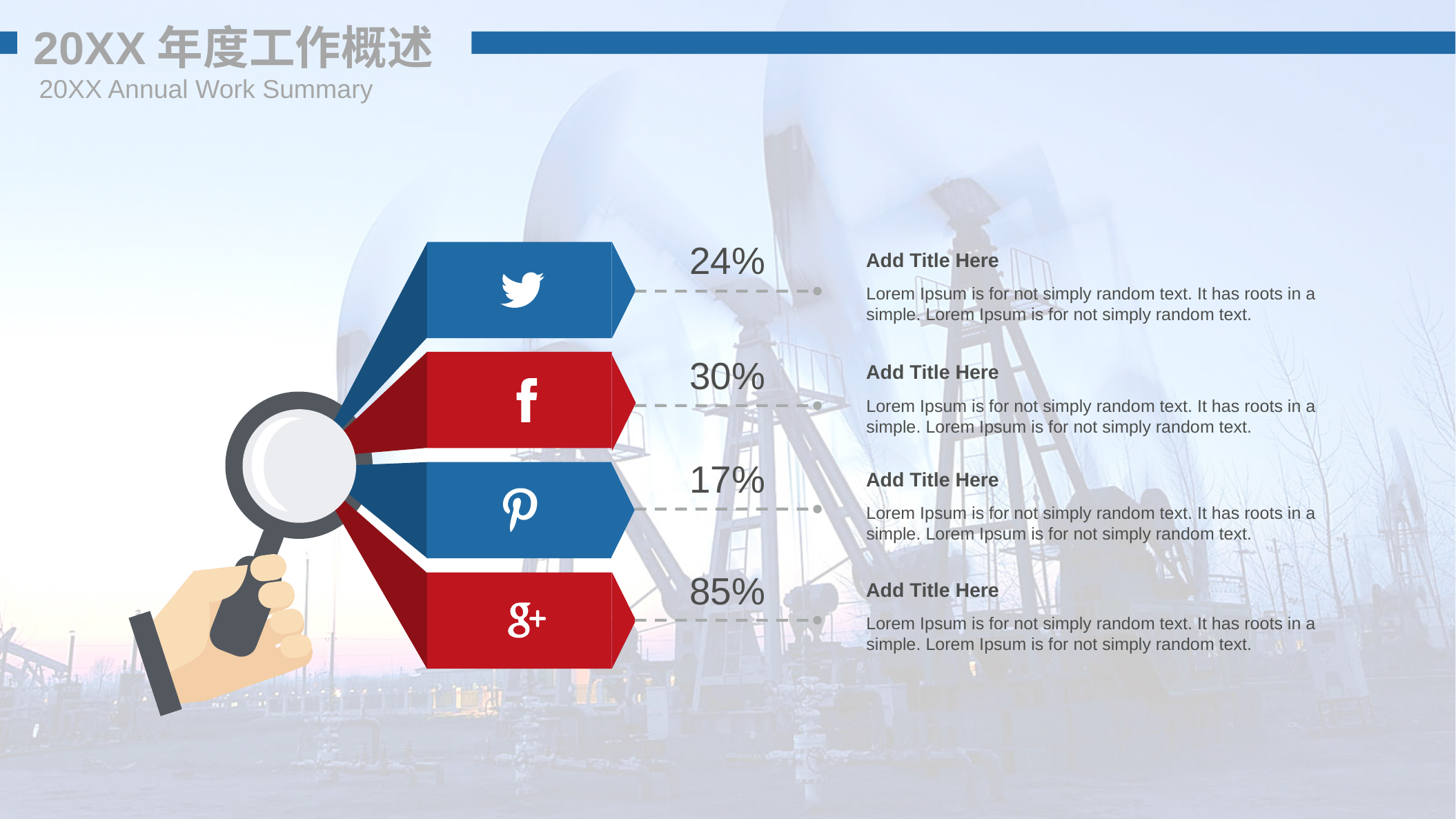

20XX年度工作概述

20XX Annual Work Summary
24%

Add Title Here

Lorem Ipsum is for not simply random text. It has roots in a simple. Lorem Ipsum is for not simply random text.

30%

Add Title Here

Lorem Ipsum is for not simply random text. It has roots in a simple. Lorem Ipsum is for not simply random text.

17%
Add Title Here

Lorem Ipsum is for not simply random text. It has roots in a simple. Lorem Ipsum is for not simply random text.

85%
Add Title Here

Lorem Ipsum is for not simply random text. It has roots in a simple. Lorem Ipsum is for not simply random text.